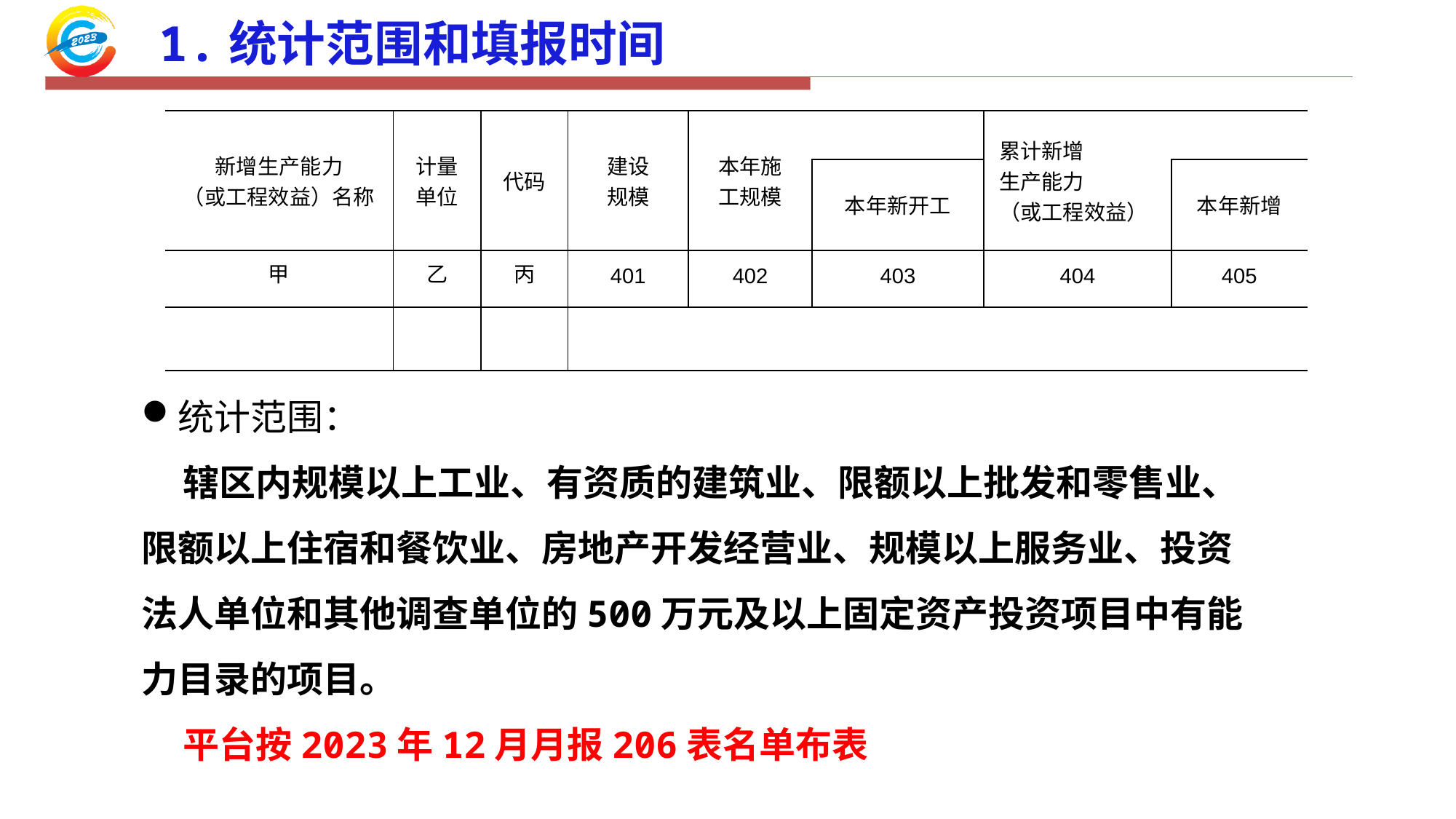

# 1.统计范围和填报时间
| 新增生产能力 （或工程效益）名称 | 计量 单位 | 代码 | 建设 规模 | 本年施 工规模 |  | 累计新增 生产能力 （或工程效益） |  |
| --- | --- | --- | --- | --- | --- | --- | --- |
|  |  |  |  |  | 本年新开工 |  | 本年新增 |
| 甲 | 乙 | 丙 | 401 | 402 | 403 | 404 | 405 |
|  |  |  |  |  |  |  |  |
统计范围：
    辖区内规模以上工业、有资质的建筑业、限额以上批发和零售业、限额以上住宿和餐饮业、房地产开发经营业、规模以上服务业、投资法人单位和其他调查单位的500万元及以上固定资产投资项目中有能力目录的项目。
    平台按2023年12月月报206表名单布表